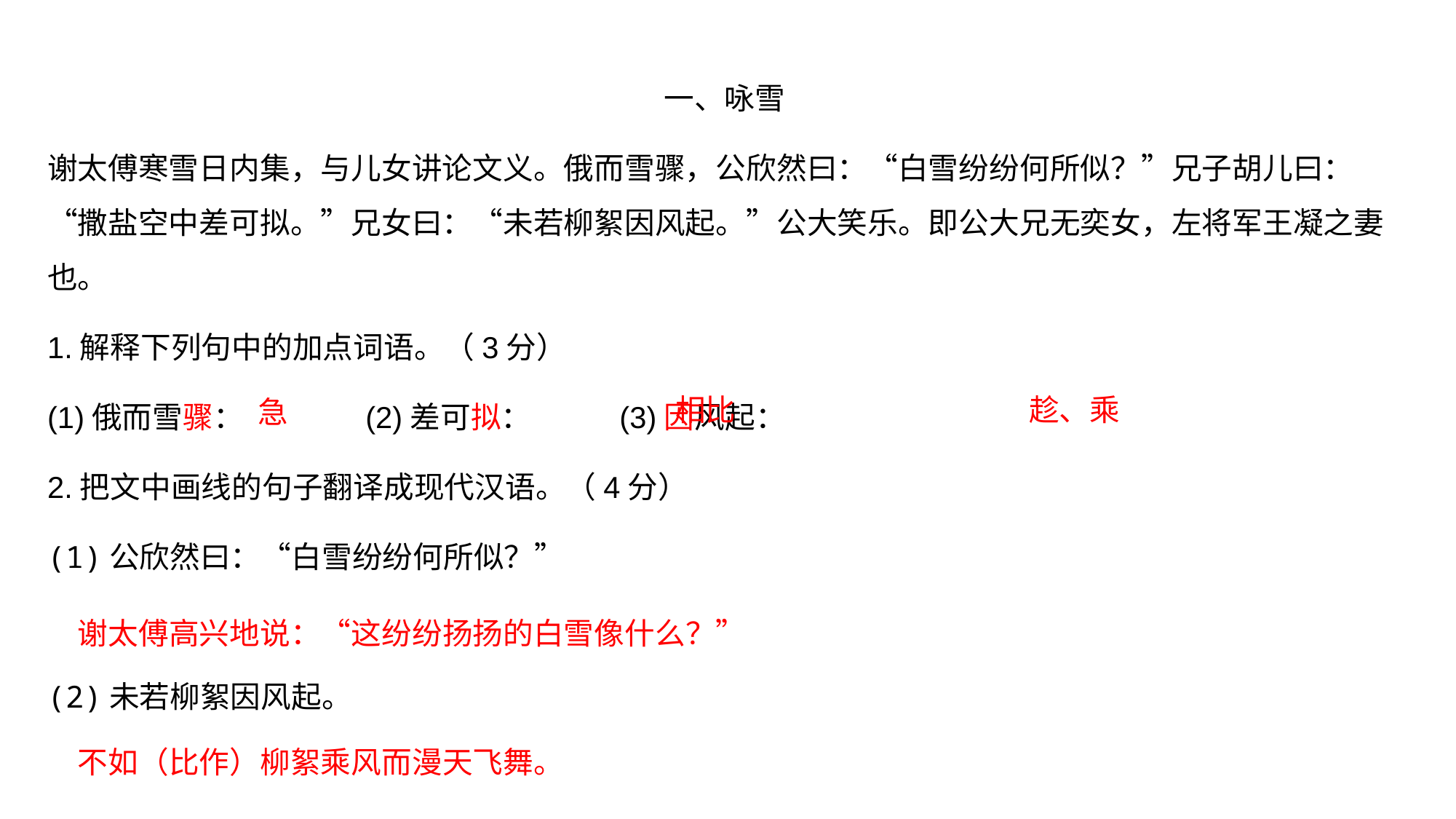

一、咏雪
谢太傅寒雪日内集，与儿女讲论文义。俄而雪骤，公欣然曰：“白雪纷纷何所似？”兄子胡儿曰：“撒盐空中差可拟。”兄女曰：“未若柳絮因风起。”公大笑乐。即公大兄无奕女，左将军王凝之妻也。
1.解释下列句中的加点词语。（3分）
(1)俄而雪骤：                 (2)差可拟：            (3)因风起：
2.把文中画线的句子翻译成现代汉语。（4分）
(1)公欣然曰：“白雪纷纷何所似？”

(2)未若柳絮因风起。
趁、乘
相比
急
谢太傅高兴地说：“这纷纷扬扬的白雪像什么？”
不如（比作）柳絮乘风而漫天飞舞。